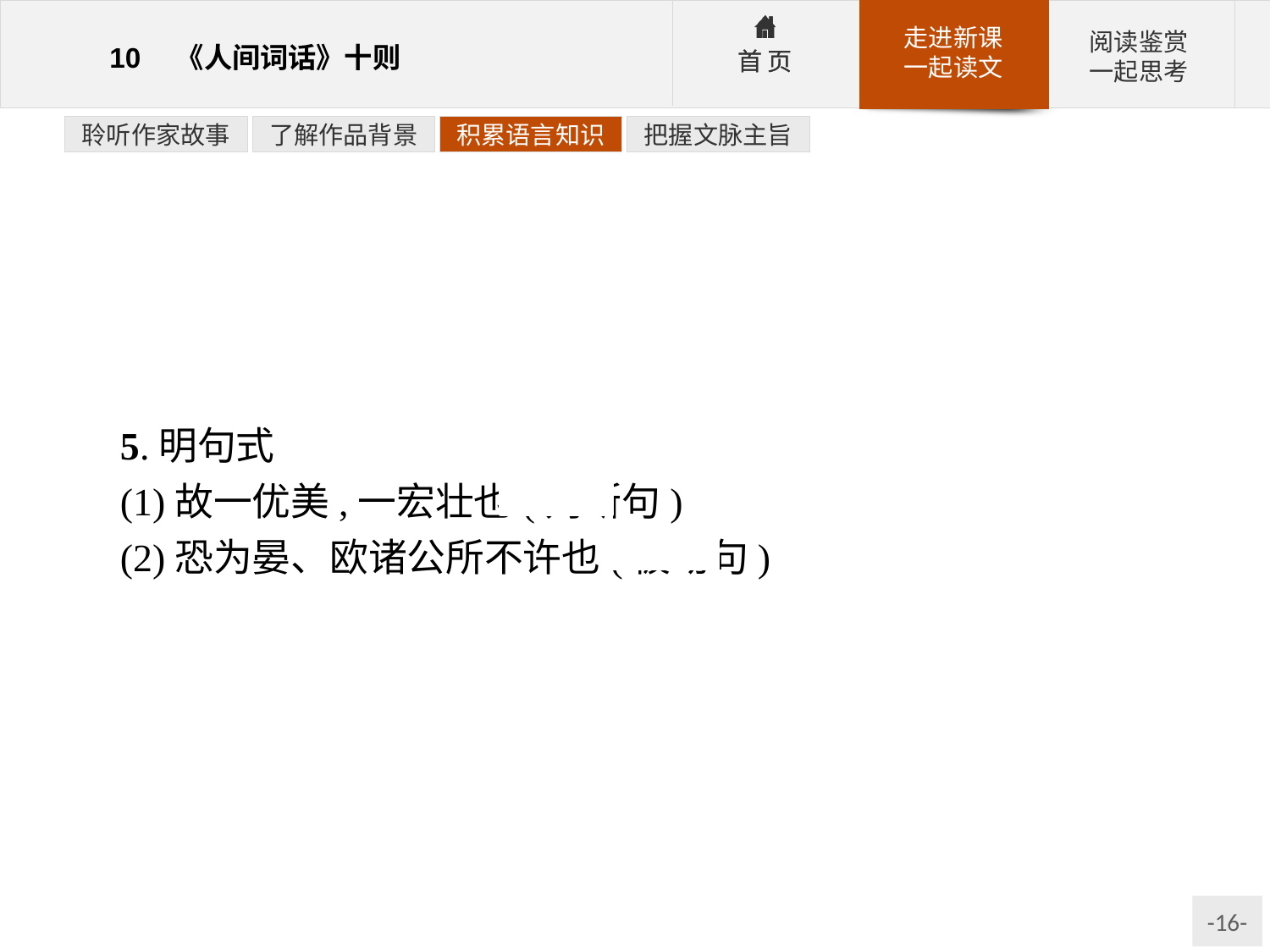

聆听作家故事
了解作品背景
积累语言知识
把握文脉主旨
5.明句式
(1)故一优美,一宏壮也(判断句)
(2)恐为晏、欧诸公所不许也(被动句)